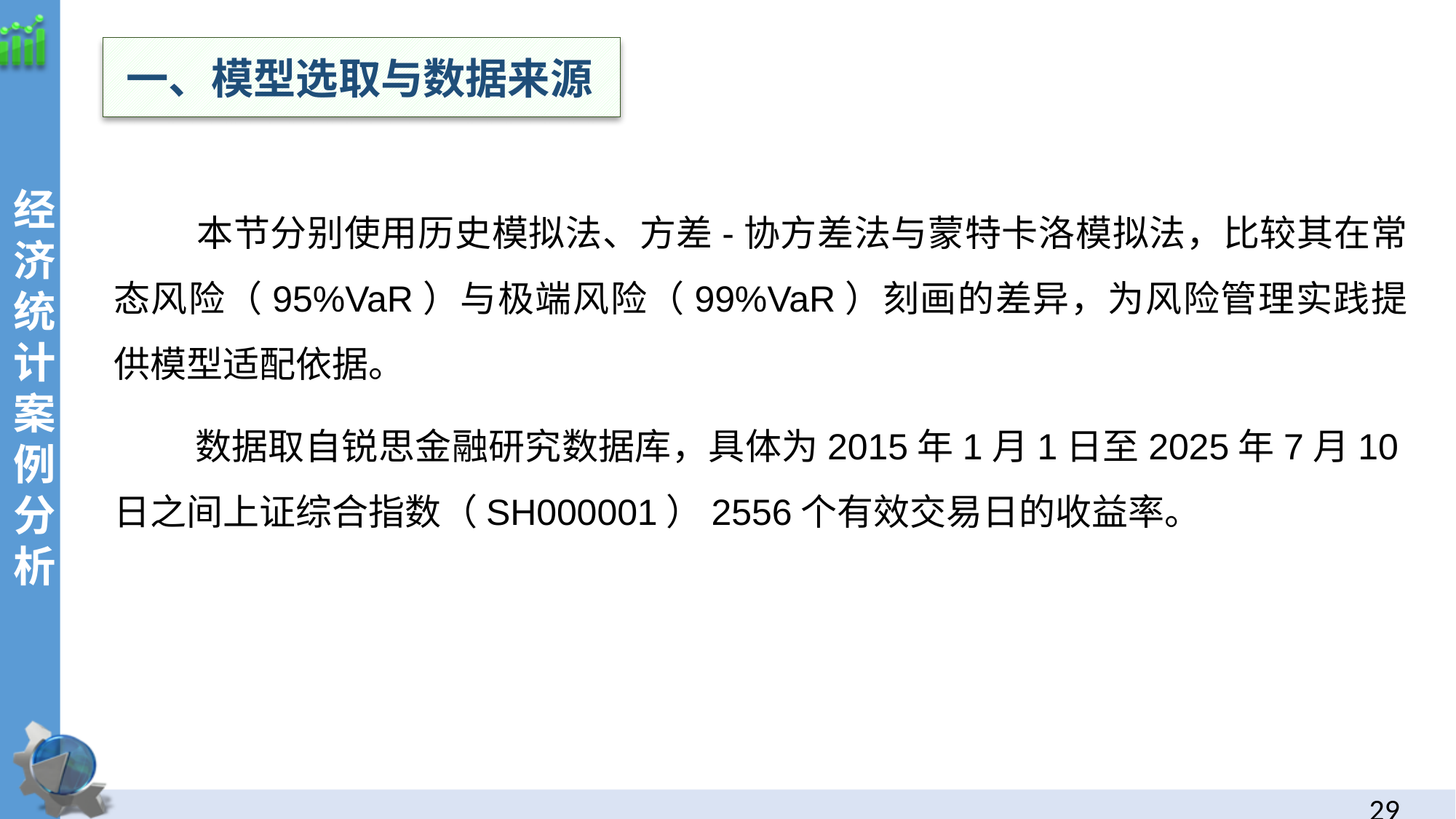

一、模型选取与数据来源
经
济统计案例分析

     本节分别使用历史模拟法、方差-协方差法与蒙特卡洛模拟法，比较其在常态风险（95%VaR）与极端风险（99%VaR）刻画的差异，为风险管理实践提供模型适配依据。
     数据取自锐思金融研究数据库，具体为2015年1月1日至2025年7月10日之间上证综合指数（SH000001）2556个有效交易日的收益率。
29